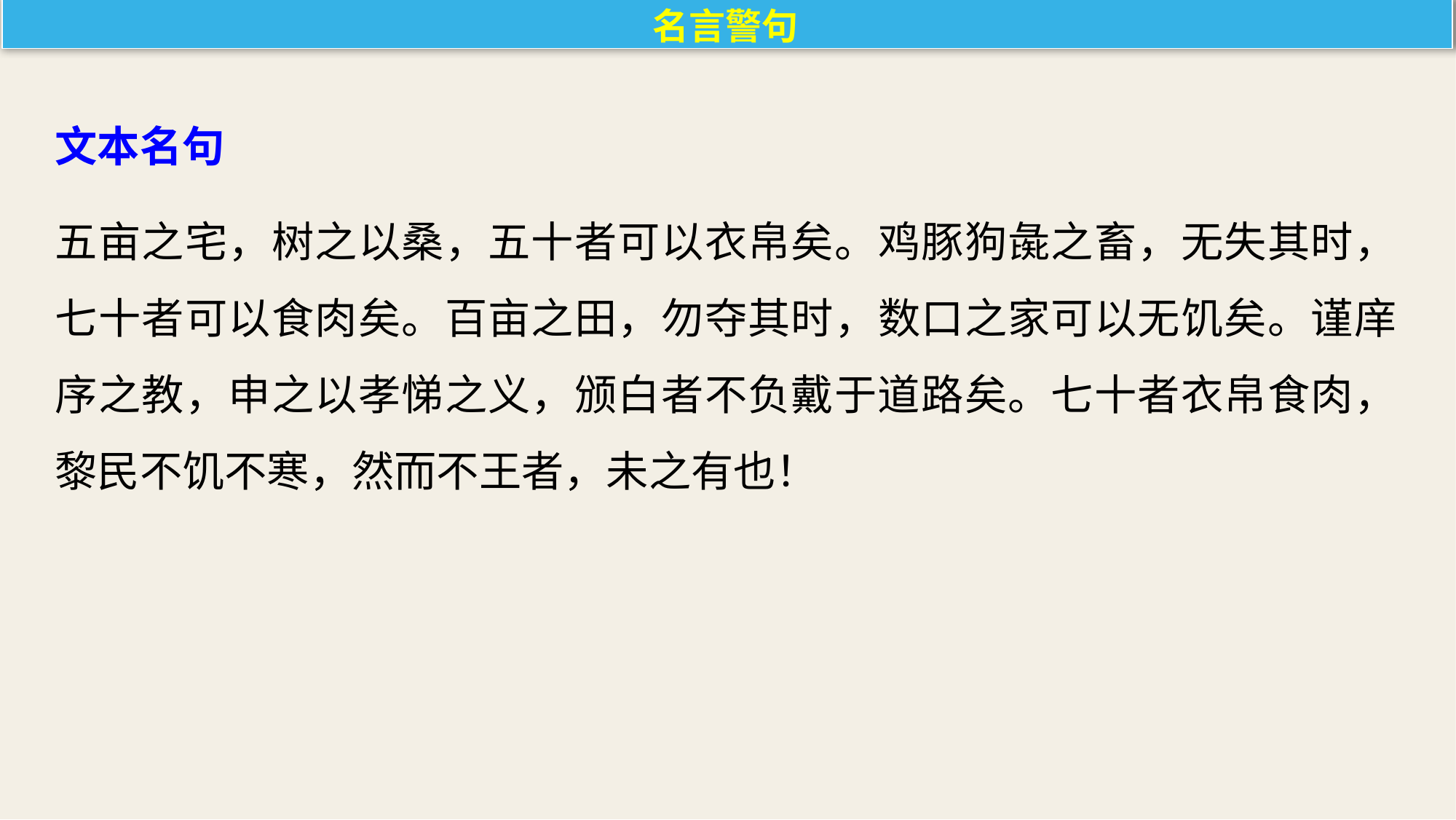

名言警句
文本名句
五亩之宅，树之以桑，五十者可以衣帛矣。鸡豚狗彘之畜，无失其时，七十者可以食肉矣。百亩之田，勿夺其时，数口之家可以无饥矣。谨庠序之教，申之以孝悌之义，颁白者不负戴于道路矣。七十者衣帛食肉，黎民不饥不寒，然而不王者，未之有也！